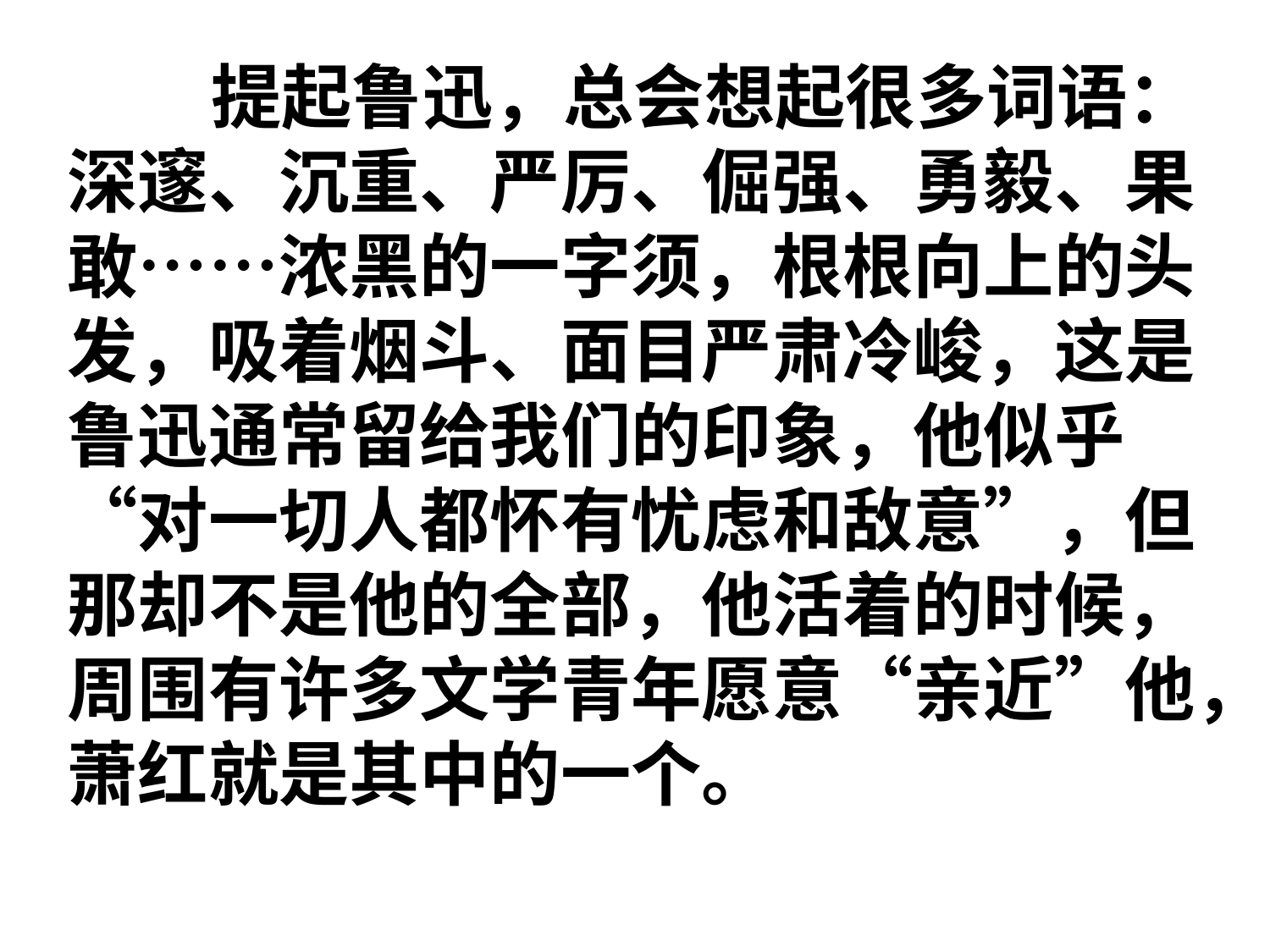

提起鲁迅，总会想起很多词语：深邃、沉重、严厉、倔强、勇毅、果敢……浓黑的一字须，根根向上的头发，吸着烟斗、面目严肃冷峻，这是鲁迅通常留给我们的印象，他似乎“对一切人都怀有忧虑和敌意”，但那却不是他的全部，他活着的时候，周围有许多文学青年愿意“亲近”他，萧红就是其中的一个。